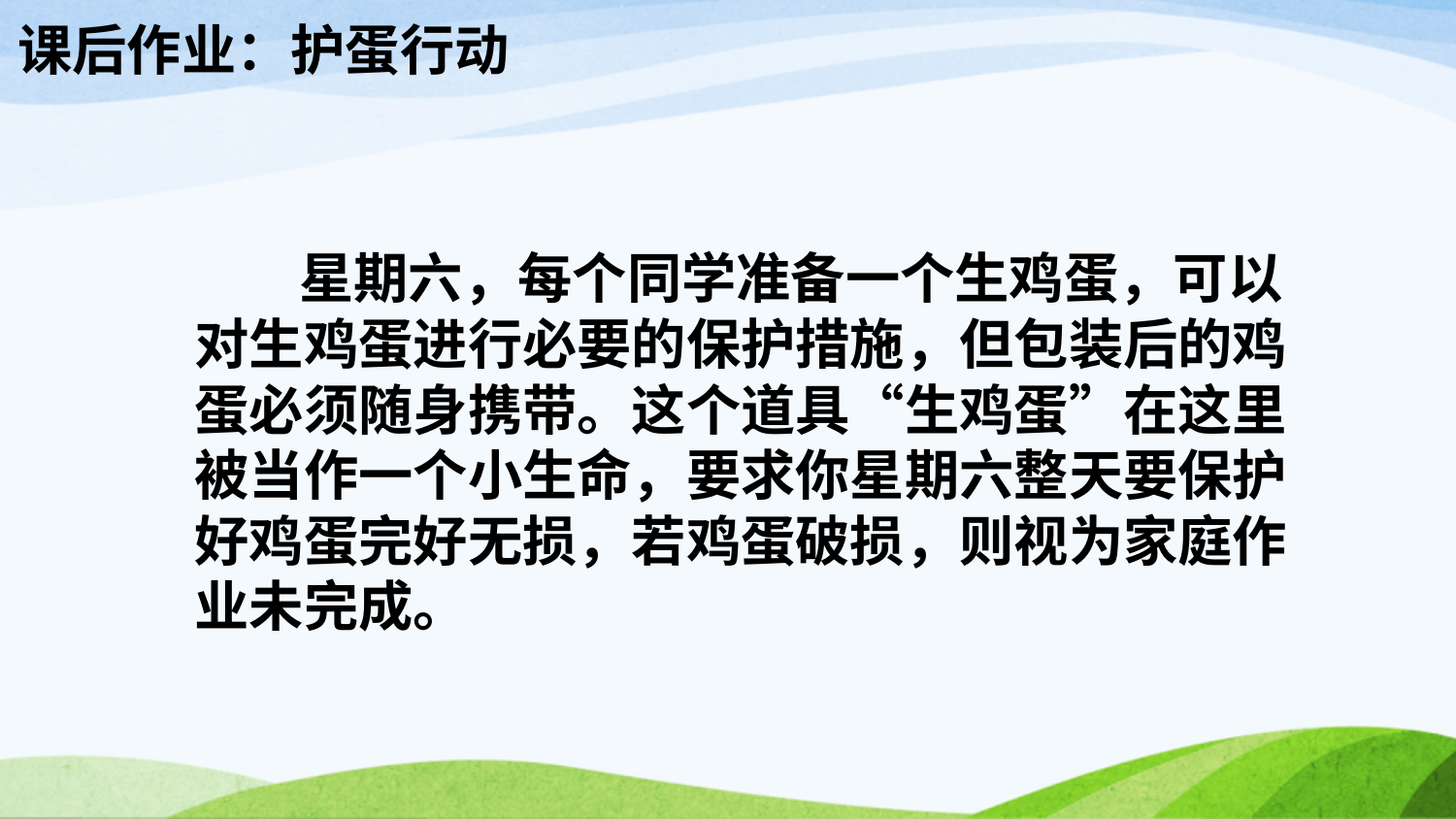

课后作业：护蛋行动
        星期六，每个同学准备一个生鸡蛋，可以对生鸡蛋进行必要的保护措施，但包装后的鸡蛋必须随身携带。这个道具“生鸡蛋”在这里被当作一个小生命，要求你星期六整天要保护好鸡蛋完好无损，若鸡蛋破损，则视为家庭作业未完成。